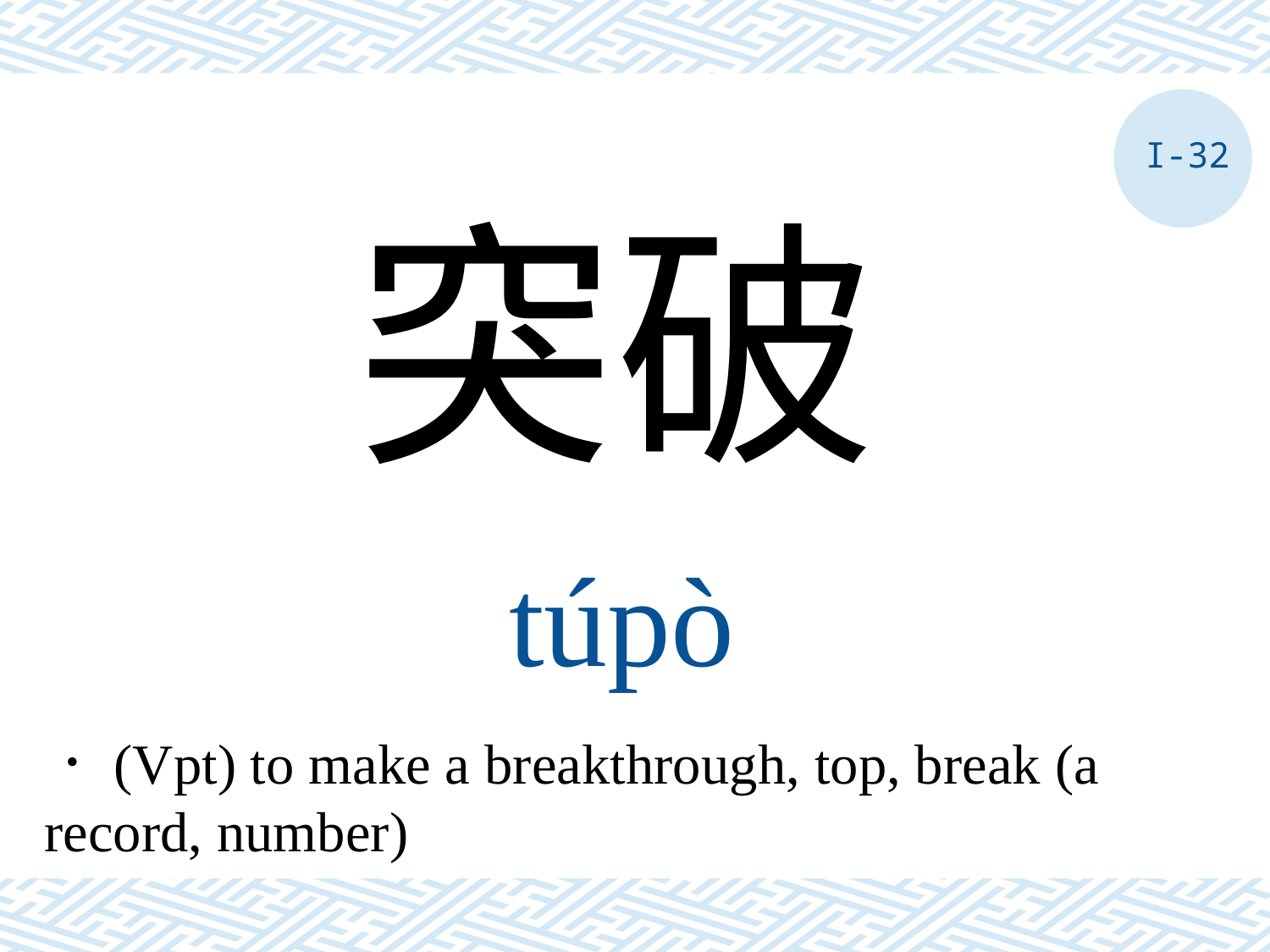

I-32

突破
túpò
．(Vpt) to make a breakthrough, top, break (a record, number)